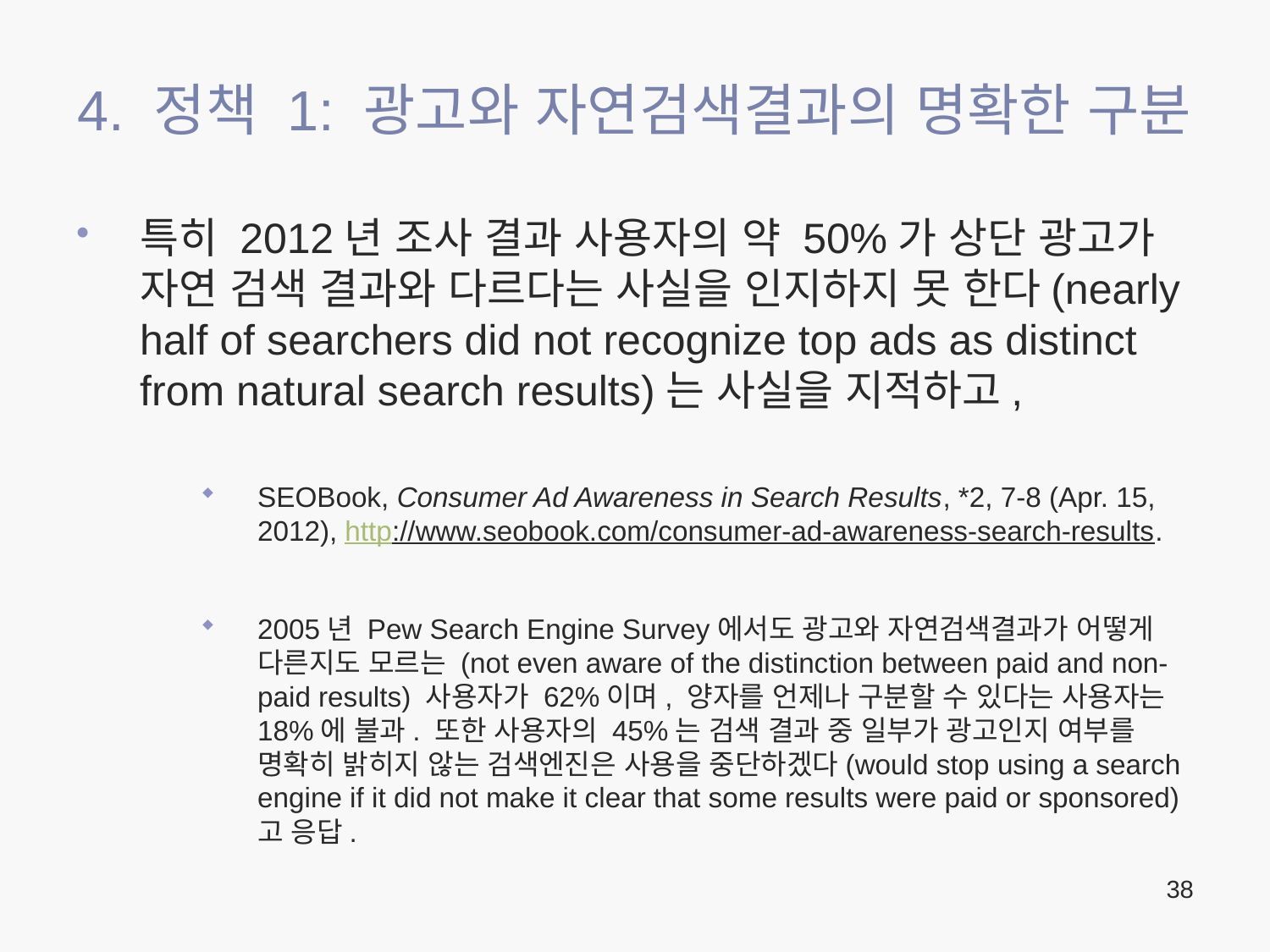

# 4. 정책 1: 광고와 자연검색결과의 명확한 구분
특히 2012년 조사 결과 사용자의 약 50%가 상단 광고가 자연 검색 결과와 다르다는 사실을 인지하지 못 한다(nearly half of searchers did not recognize top ads as distinct from natural search results)는 사실을 지적하고,

SEOBook, Consumer Ad Awareness in Search Results, *2, 7-8 (Apr. 15, 2012), http://www.seobook.com/consumer-ad-awareness-search-results.

2005년 Pew Search Engine Survey에서도 광고와 자연검색결과가 어떻게 다른지도 모르는 (not even aware of the distinction between paid and non-paid results) 사용자가 62%이며, 양자를 언제나 구분할 수 있다는 사용자는 18%에 불과. 또한 사용자의 45%는 검색 결과 중 일부가 광고인지 여부를 명확히 밝히지 않는 검색엔진은 사용을 중단하겠다(would stop using a search engine if it did not make it clear that some results were paid or sponsored)고 응답.

38